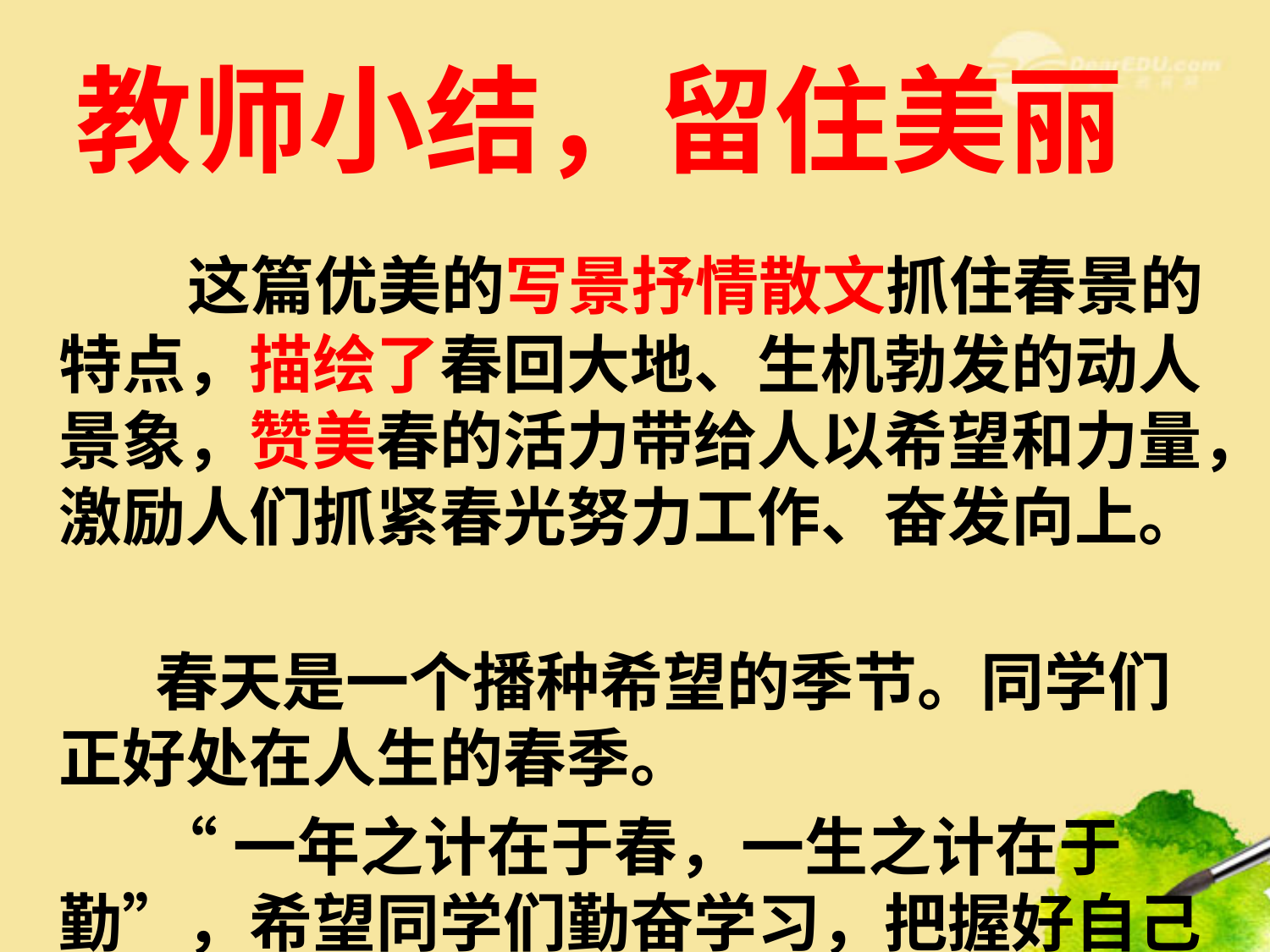

# 教师小结，留住美丽
         这篇优美的写景抒情散文抓住春景的特点，描绘了春回大地、生机勃发的动人景象，赞美春的活力带给人以希望和力量，激励人们抓紧春光努力工作、奋发向上。
         春天是一个播种希望的季节。同学们正好处在人生的春季。
          “一年之计在于春，一生之计在于勤”，希望同学们勤奋学习，把握好自己的黄金时期。